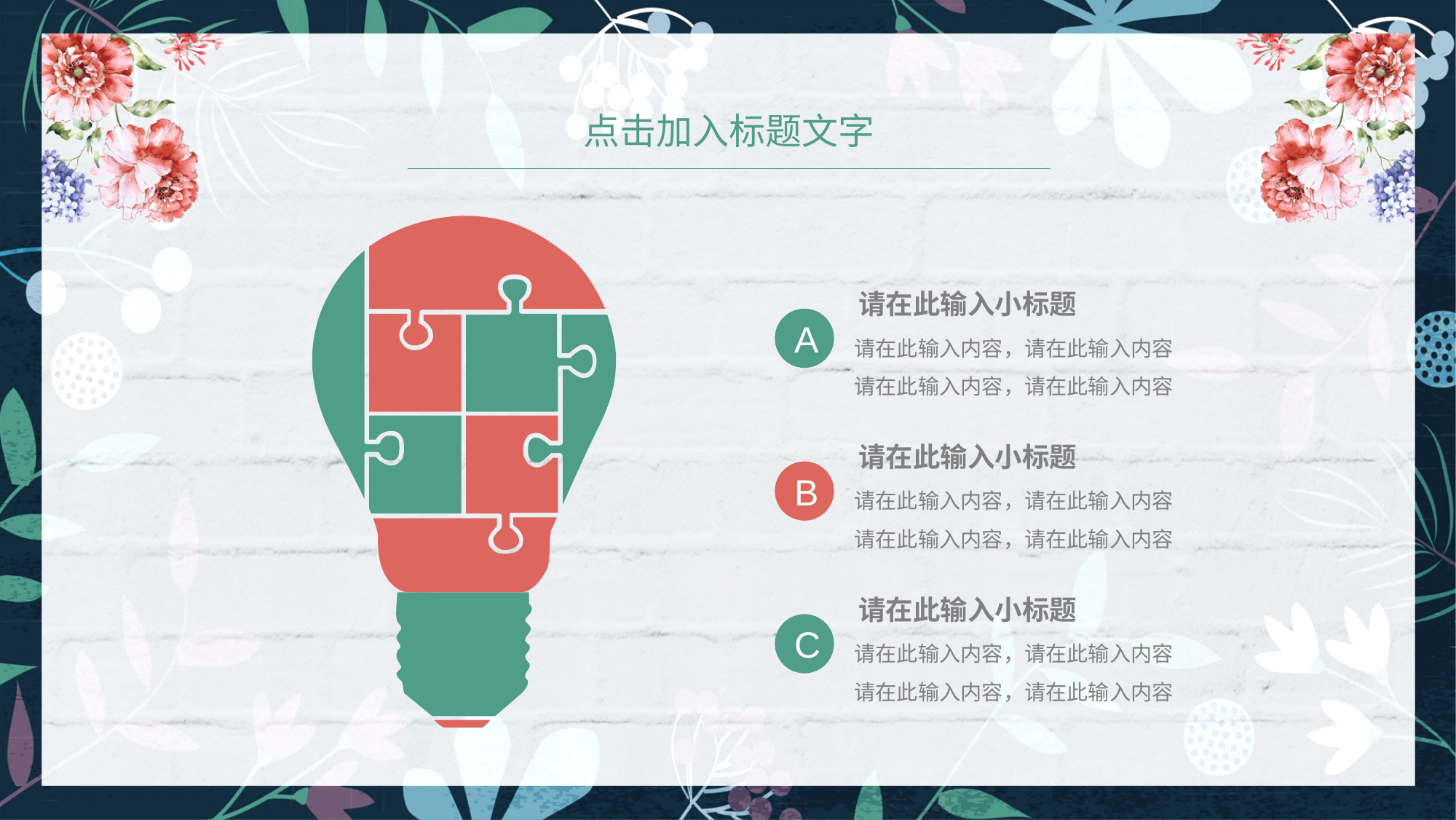

点击加入标题文字

请在此输入小标题
A
请在此输入内容，请在此输入内容
请在此输入内容，请在此输入内容
请在此输入小标题
B
请在此输入内容，请在此输入内容
请在此输入内容，请在此输入内容
请在此输入小标题
C
请在此输入内容，请在此输入内容
请在此输入内容，请在此输入内容